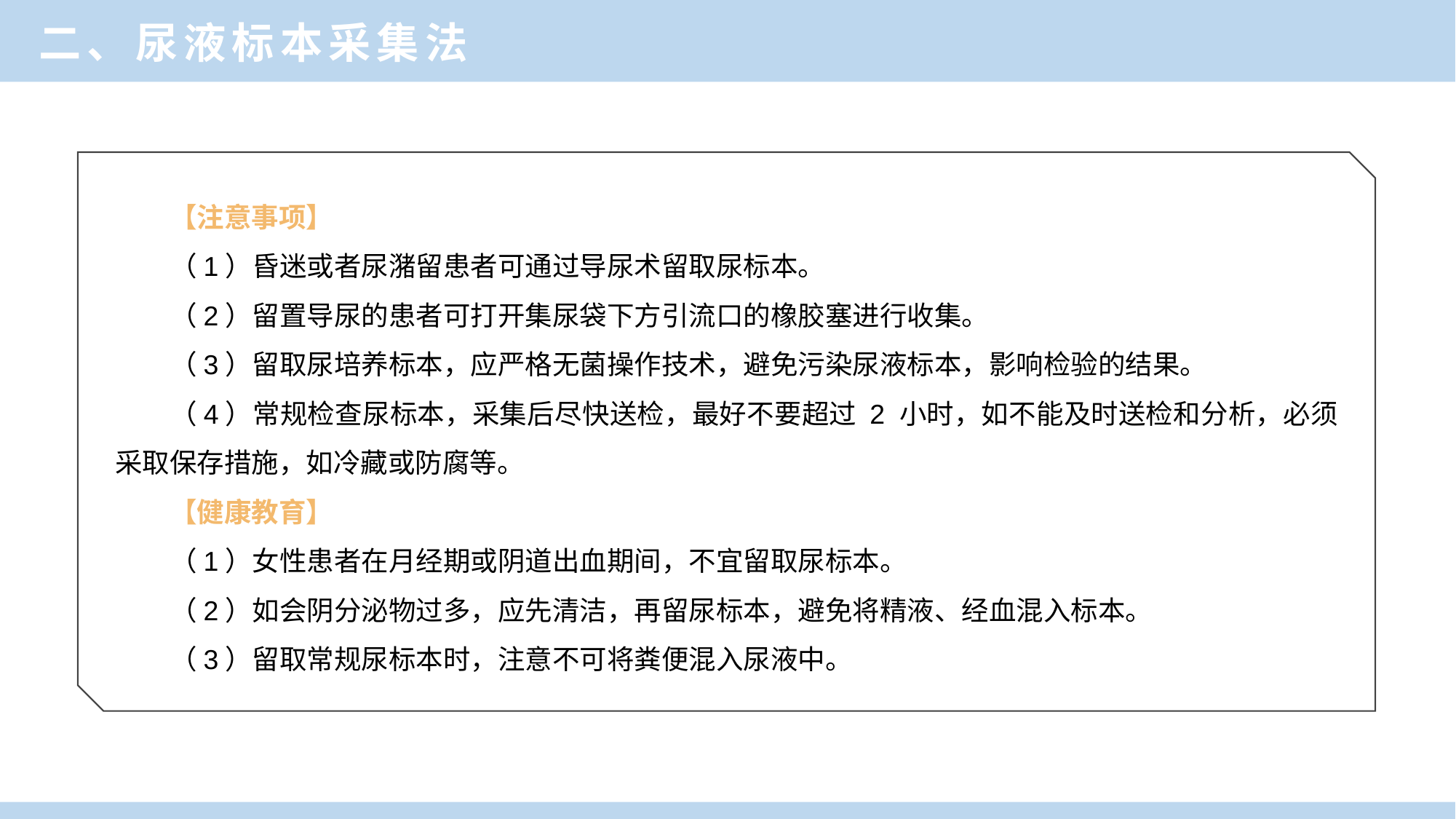

二、尿液标本采集法

【注意事项】
（1）昏迷或者尿潴留患者可通过导尿术留取尿标本。
（2）留置导尿的患者可打开集尿袋下方引流口的橡胶塞进行收集。
（3）留取尿培养标本，应严格无菌操作技术，避免污染尿液标本，影响检验的结果。
（4）常规检查尿标本，采集后尽快送检，最好不要超过 2 小时，如不能及时送检和分析，必须采取保存措施，如冷藏或防腐等。
【健康教育】
（1）女性患者在月经期或阴道出血期间，不宜留取尿标本。
（2）如会阴分泌物过多，应先清洁，再留尿标本，避免将精液、经血混入标本。
（3）留取常规尿标本时，注意不可将粪便混入尿液中。